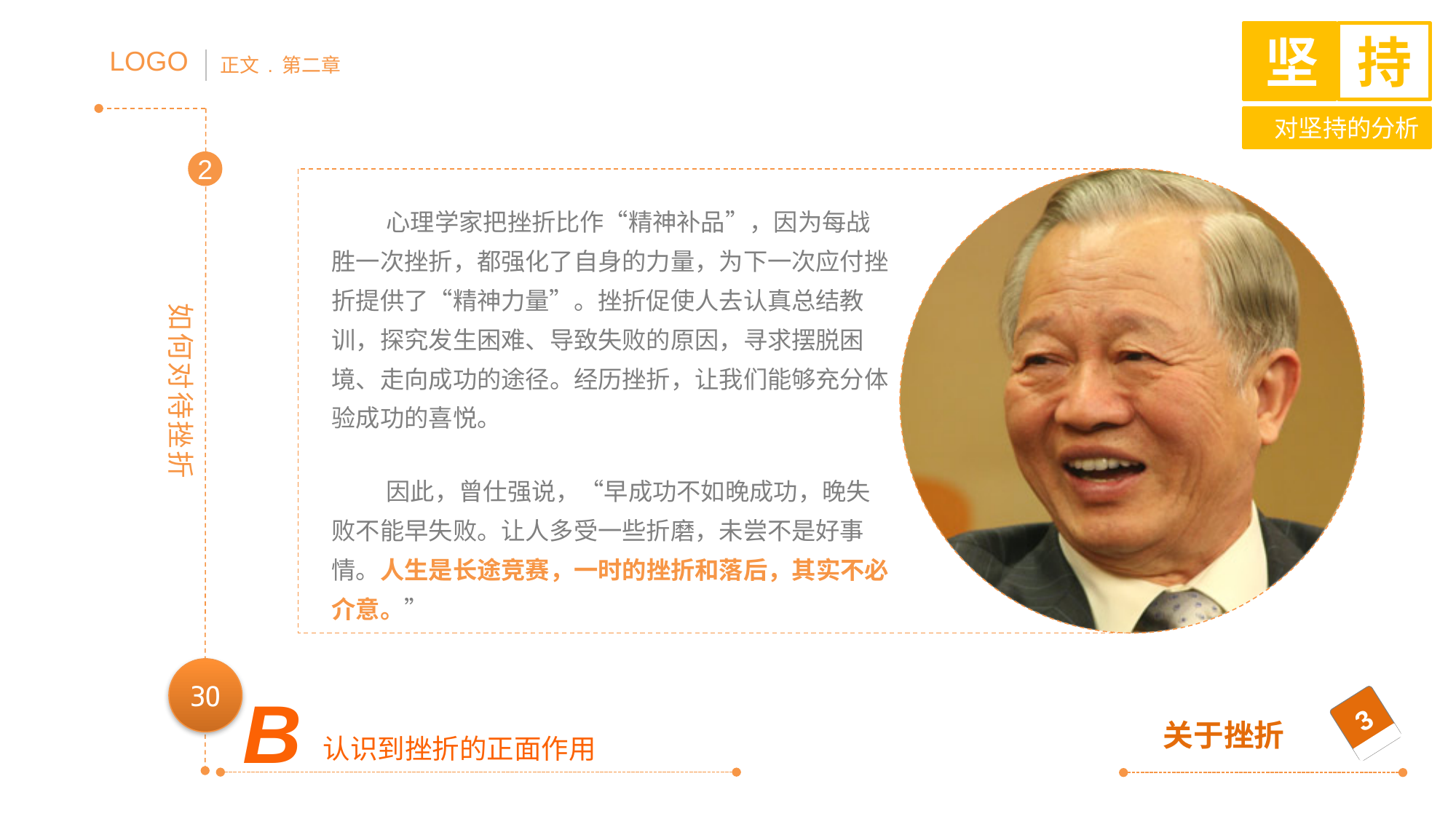

如何对待挫折
2

点评
心理学家把挫折比作“精神补品”，因为每战胜一次挫折，都强化了自身的力量，为下一次应付挫折提供了“精神力量”。挫折促使人去认真总结教训，探究发生困难、导致失败的原因，寻求摆脱困境、走向成功的途径。经历挫折，让我们能够充分体验成功的喜悦。
因此，曾仕强说，“早成功不如晚成功，晚失败不能早失败。让人多受一些折磨，未尝不是好事情。人生是长途竞赛，一时的挫折和落后，其实不必介意。”
B
认识到挫折的正面作用
关于挫折

3